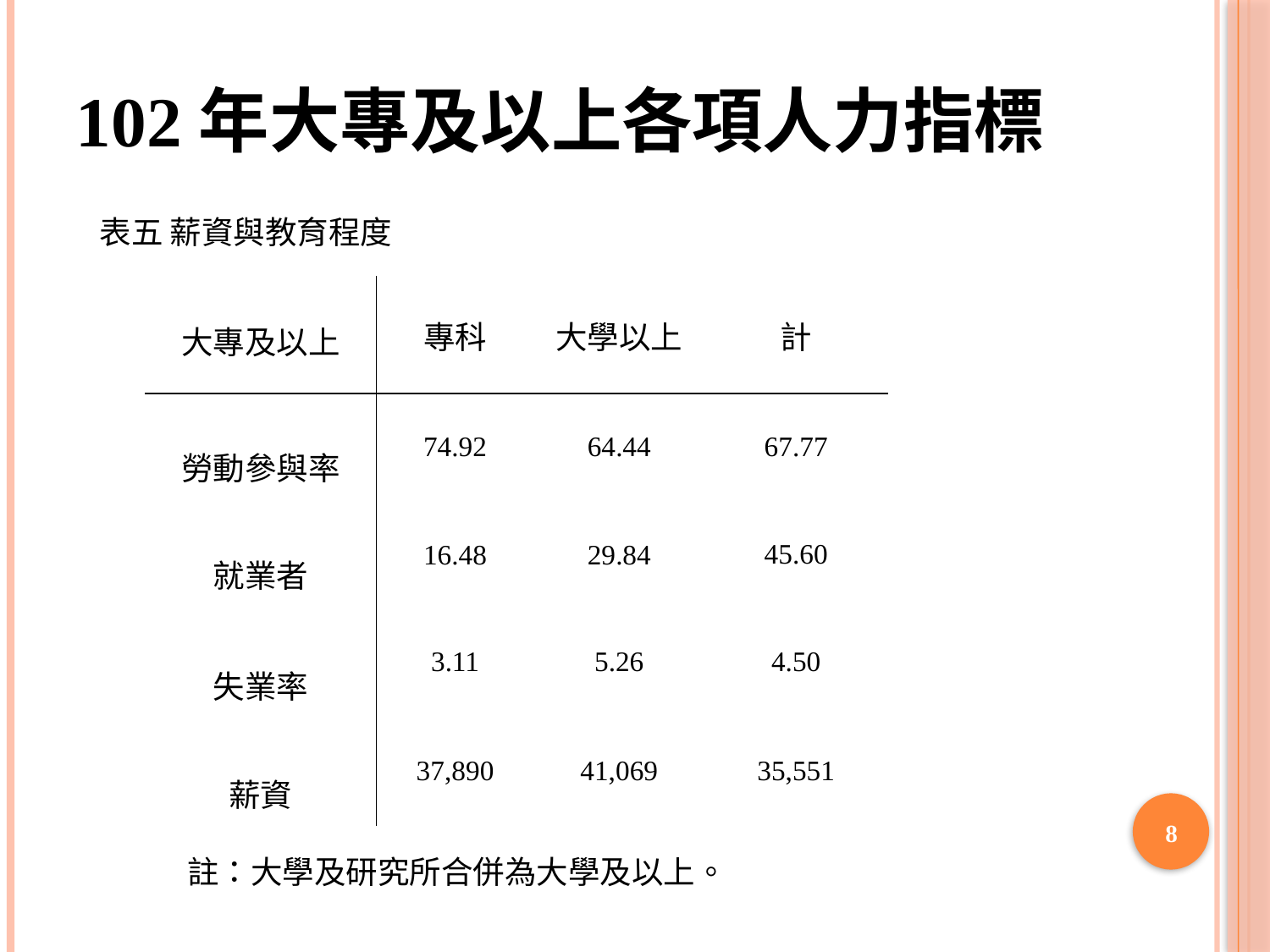

# 102年大專及以上各項人力指標
表五 薪資與教育程度
| 大專及以上 | 專科 | 大學以上 | 計 |
| --- | --- | --- | --- |
| 勞動參與率 | 74.92 | 64.44 | 67.77 |
| 就業者 | 16.48 | 29.84 | 45.60 |
| 失業率 | 3.11 | 5.26 | 4.50 |
| 薪資 | 37,890 | 41,069 | 35,551 |
8
註：大學及研究所合併為大學及以上。